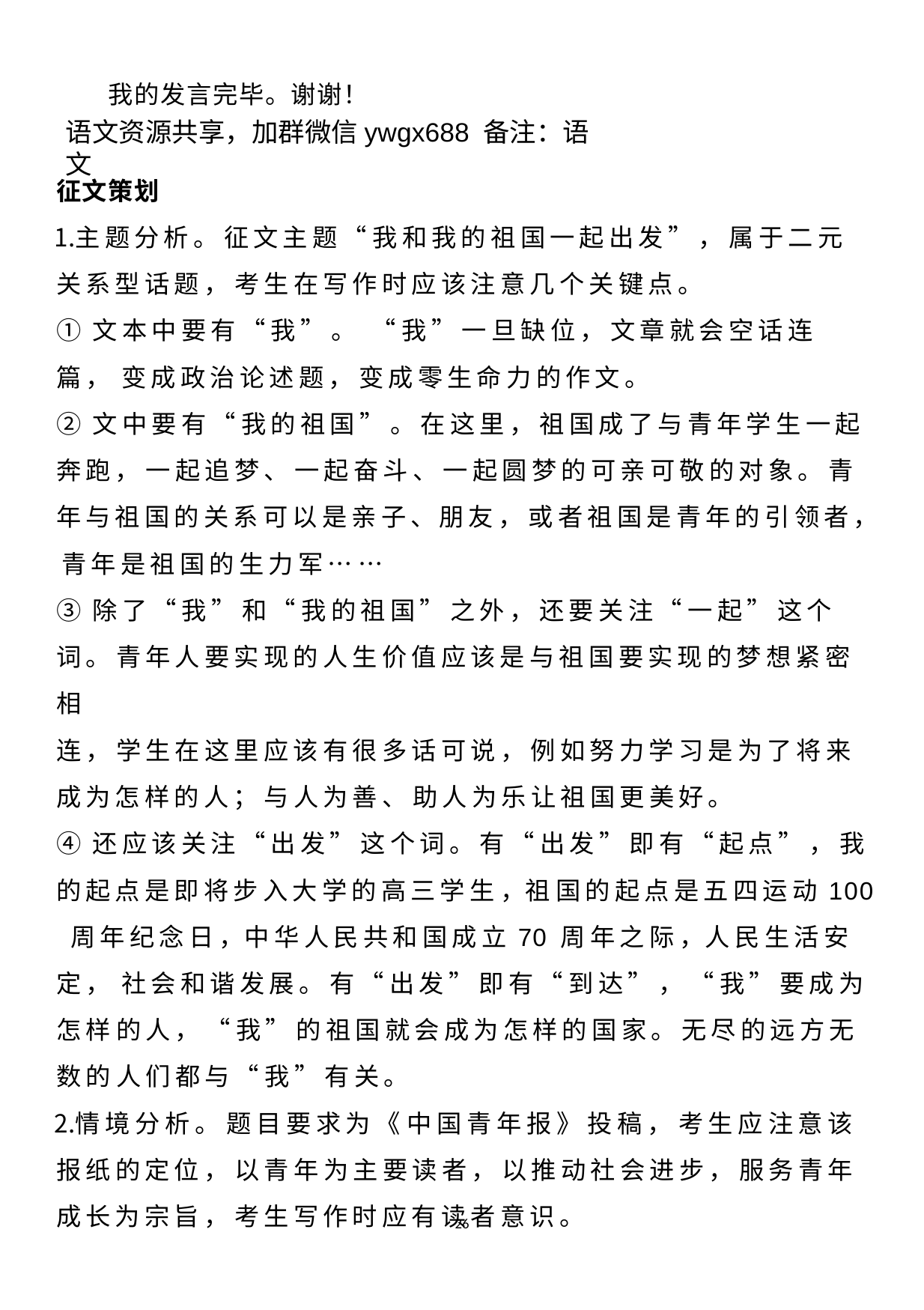

我的发言完毕。谢谢！

征文策划
主题分析。 征文主题“ 我和我的祖国一起出发” ， 属于二元 关系型话题， 考生在写作时应该注意几个关键点。
① 文本中要有“ 我” 。	“ 我” 一旦缺位， 文章就会空话连篇，  变成政治论述题， 变成零生命力的作文。
② 文中要有“ 我的祖国” 。 在这里， 祖国成了与青年学生一起 奔跑， 一起追梦、 一起奋斗、 一起圆梦的可亲可敬的对象。 青 年与祖国的关系可以是亲子、朋友， 或者祖国是青年的引领者，  青年是祖国的生力军… …
③ 除了“ 我” 和“ 我的祖国” 之外， 还要关注“ 一起” 这个词。 青年人要实现的人生价值应该是与祖国要实现的梦想紧密相
连， 学生在这里应该有很多话可说， 例如努力学习是为了将来 成为怎样的人； 与人为善、 助人为乐让祖国更美好。
④ 还应该关注“ 出发” 这个词。 有“ 出发” 即有“ 起点” ， 我 的起点是即将步入大学的高三学生 ，祖 国的起点是五四运动 100  周年纪念日 ，中 华人民共和国成立 70 周年之际 ，人 民生活安定，  社会和谐发展。 有“ 出发” 即有“ 到达” ， “ 我” 要成为怎样 的人， “ 我” 的祖国就会成为怎样的国家。 无尽的远方无数的 人们都与“ 我” 有关。
情境分析。 题目要求为《 中国青年报》 投稿， 考生应注意该 报纸的定位， 以青年为主要读者， 以推动社会进步， 服务青年 成长为宗旨， 考生写作时应有读者意识。
语文资源共享，加群微信ywgx688 备注：语文
26